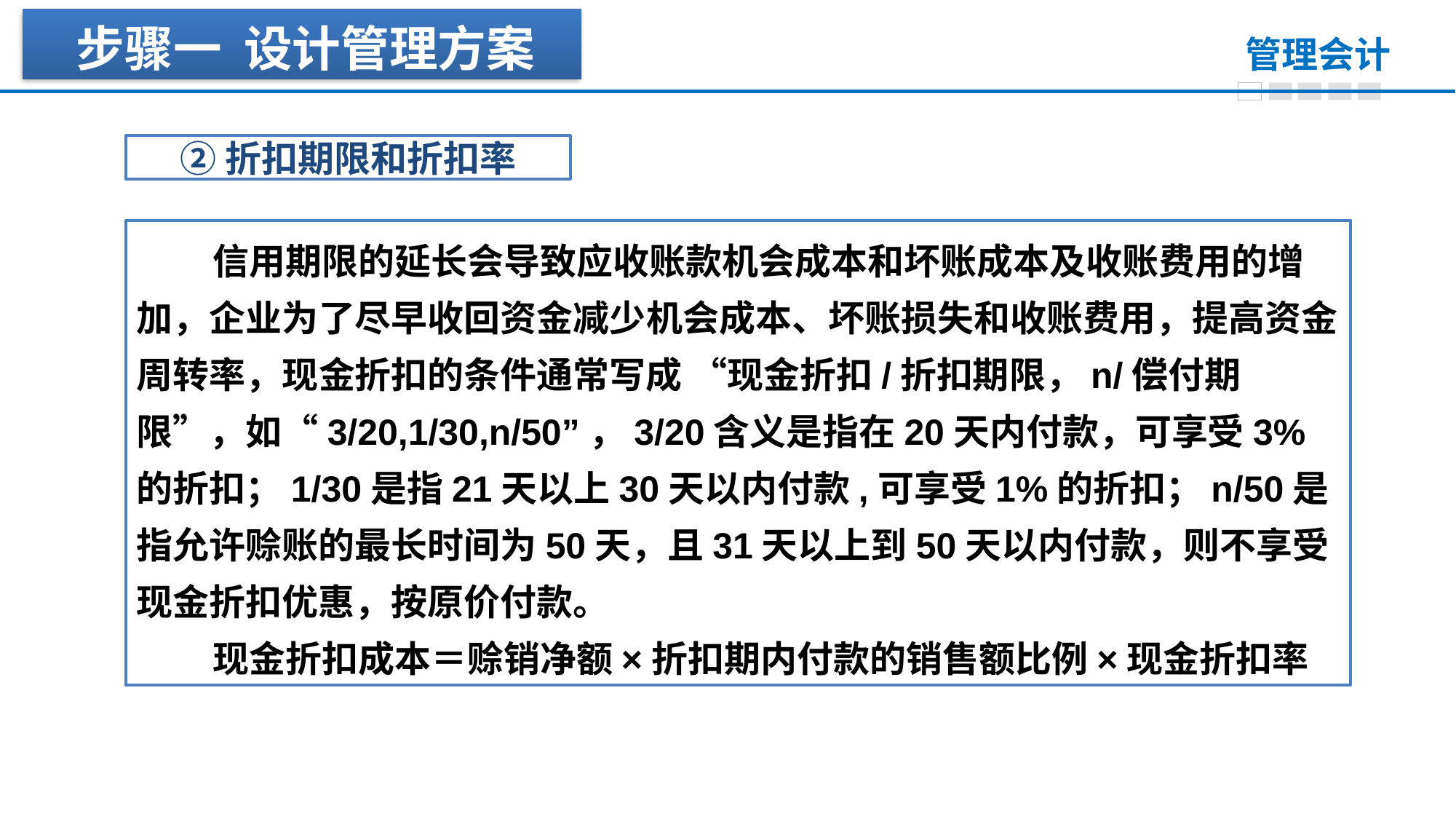

步骤一  设计管理方案
②折扣期限和折扣率
   信用期限的延长会导致应收账款机会成本和坏账成本及收账费用的增加，企业为了尽早收回资金减少机会成本、坏账损失和收账费用，提高资金周转率，现金折扣的条件通常写成 “现金折扣/折扣期限，n/偿付期限”，如“3/20,1/30,n/50”，3/20含义是指在20天内付款，可享受3%的折扣；1/30是指21天以上30天以内付款,可享受1%的折扣；n/50是指允许赊账的最长时间为50天，且31天以上到50天以内付款，则不享受现金折扣优惠，按原价付款。
   现金折扣成本＝赊销净额×折扣期内付款的销售额比例×现金折扣率